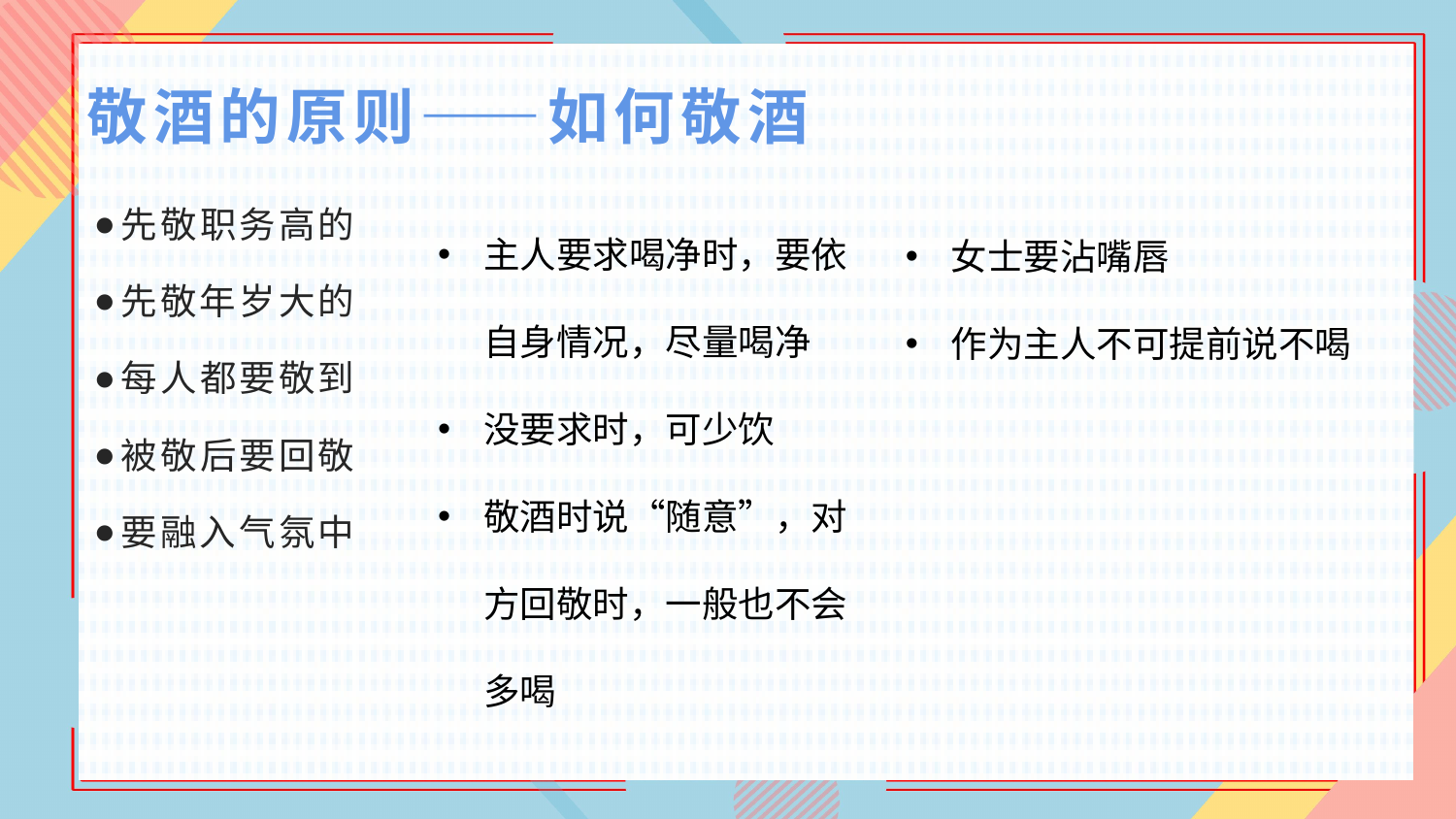

# 敬酒的原则——如何敬酒
先敬职务高的
先敬年岁大的
每人都要敬到
被敬后要回敬
要融入气氛中
主人要求喝净时，要依自身情况，尽量喝净
没要求时，可少饮
敬酒时说“随意”，对方回敬时，一般也不会多喝
女士要沾嘴唇
作为主人不可提前说不喝